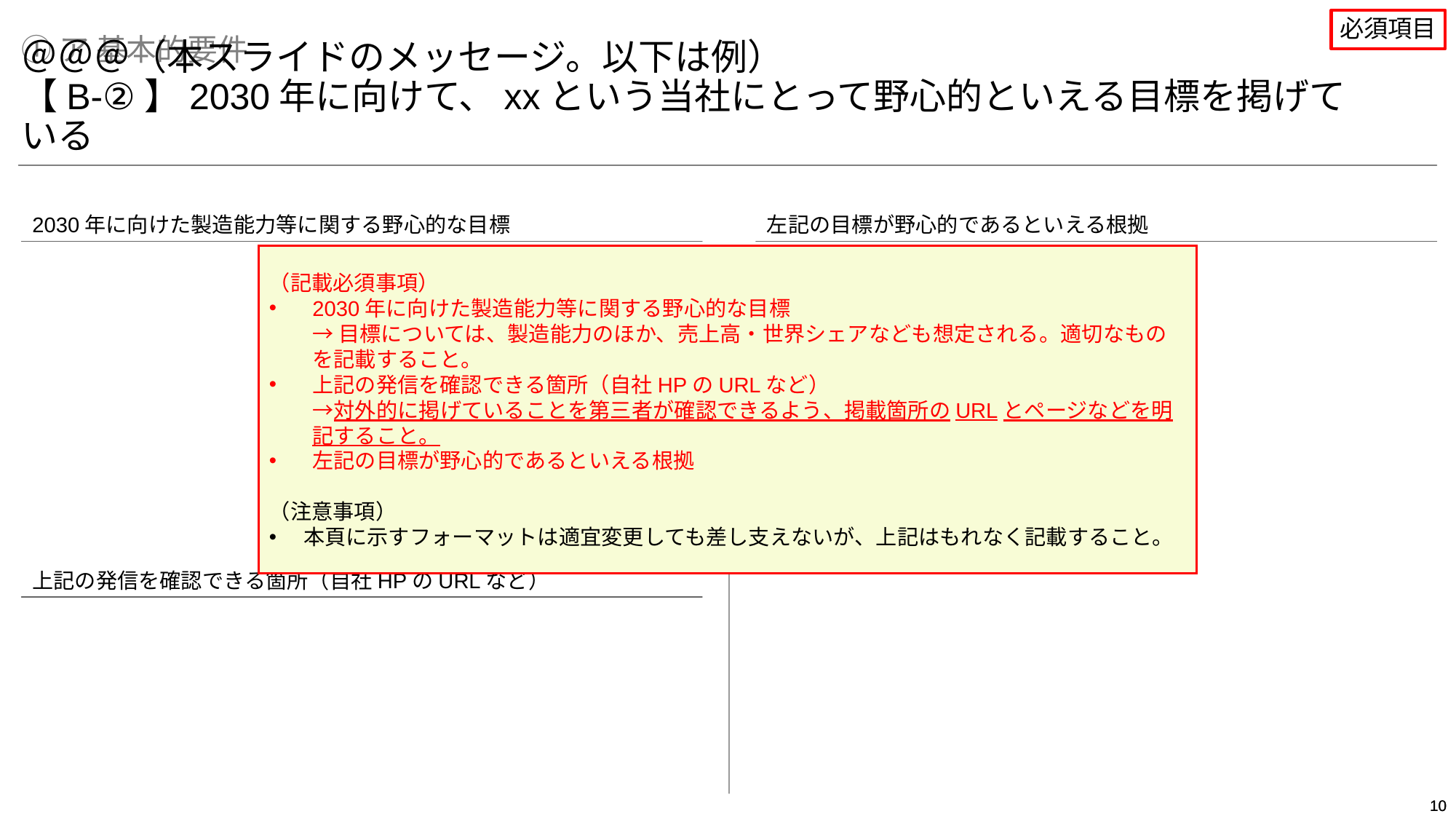

必須項目
①ア 基本的要件
＠＠＠（本スライドのメッセージ。以下は例）
【B-②】2030年に向けて、xxという当社にとって野心的といえる目標を掲げている
2030年に向けた製造能力等に関する野心的な目標
左記の目標が野心的であるといえる根拠
（記載必須事項）
2030年に向けた製造能力等に関する野心的な目標
→ 目標については、製造能力のほか、売上高・世界シェアなども想定される。適切なものを記載すること。
上記の発信を確認できる箇所（自社HPのURLなど）
→対外的に掲げていることを第三者が確認できるよう、掲載箇所のURLとページなどを明記すること。
左記の目標が野心的であるといえる根拠

（注意事項）
本頁に示すフォーマットは適宜変更しても差し支えないが、上記はもれなく記載すること。
 ＞
上記の発信を確認できる箇所（自社HPのURLなど）